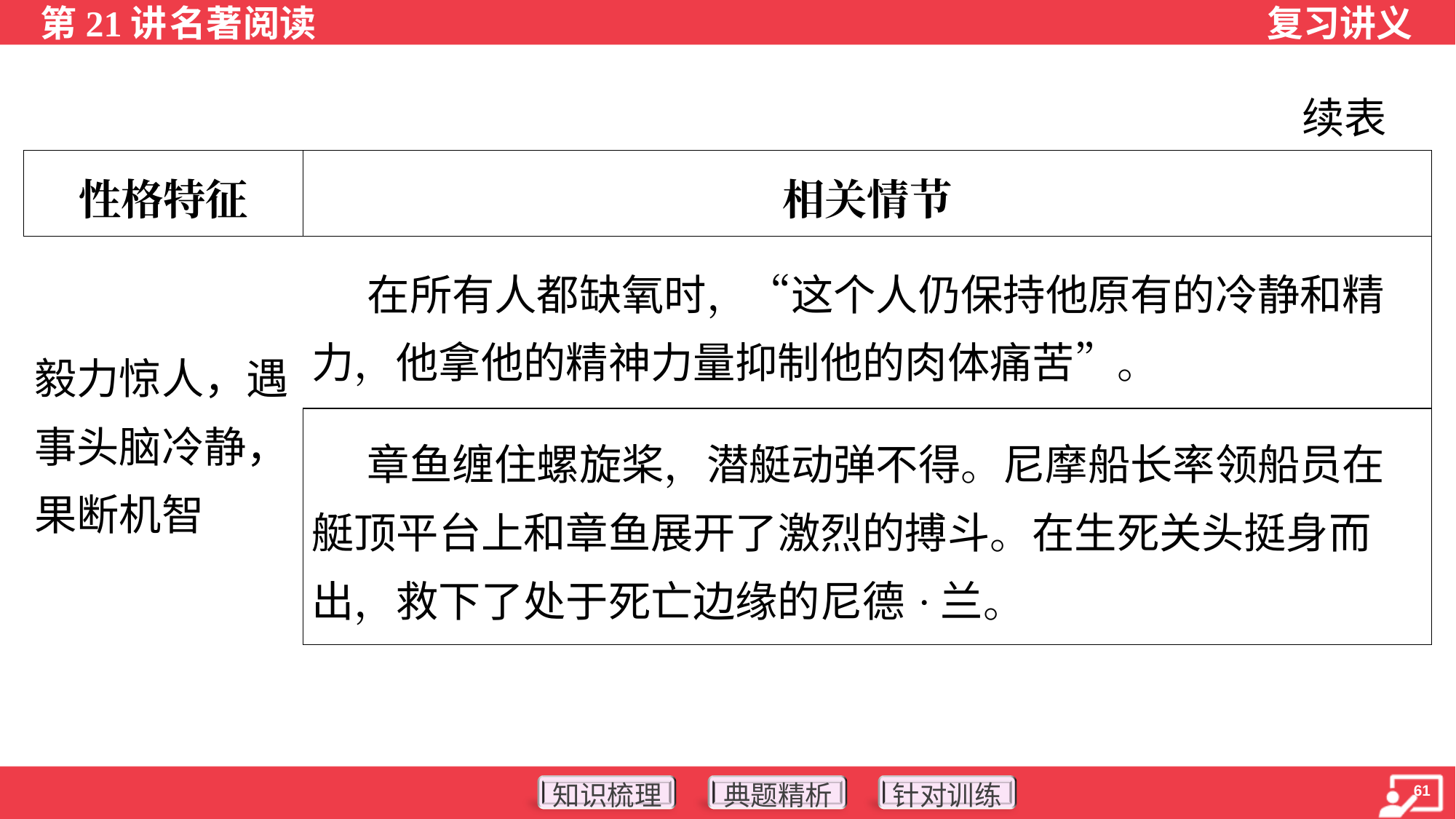

续表
| 性格特征 | 相关情节 |
| --- | --- |
| 毅力惊人，遇事头脑冷静，果断机智 | 在所有人都缺氧时，“这个人仍保持他原有的冷静和精 力，他拿他的精神力量抑制他的肉体痛苦”。 |
|  | 章鱼缠住螺旋桨，潜艇动弹不得。尼摩船长率领船员在 艇顶平台上和章鱼展开了激烈的搏斗。在生死关头挺身而 出，救下了处于死亡边缘的尼德·兰。 |